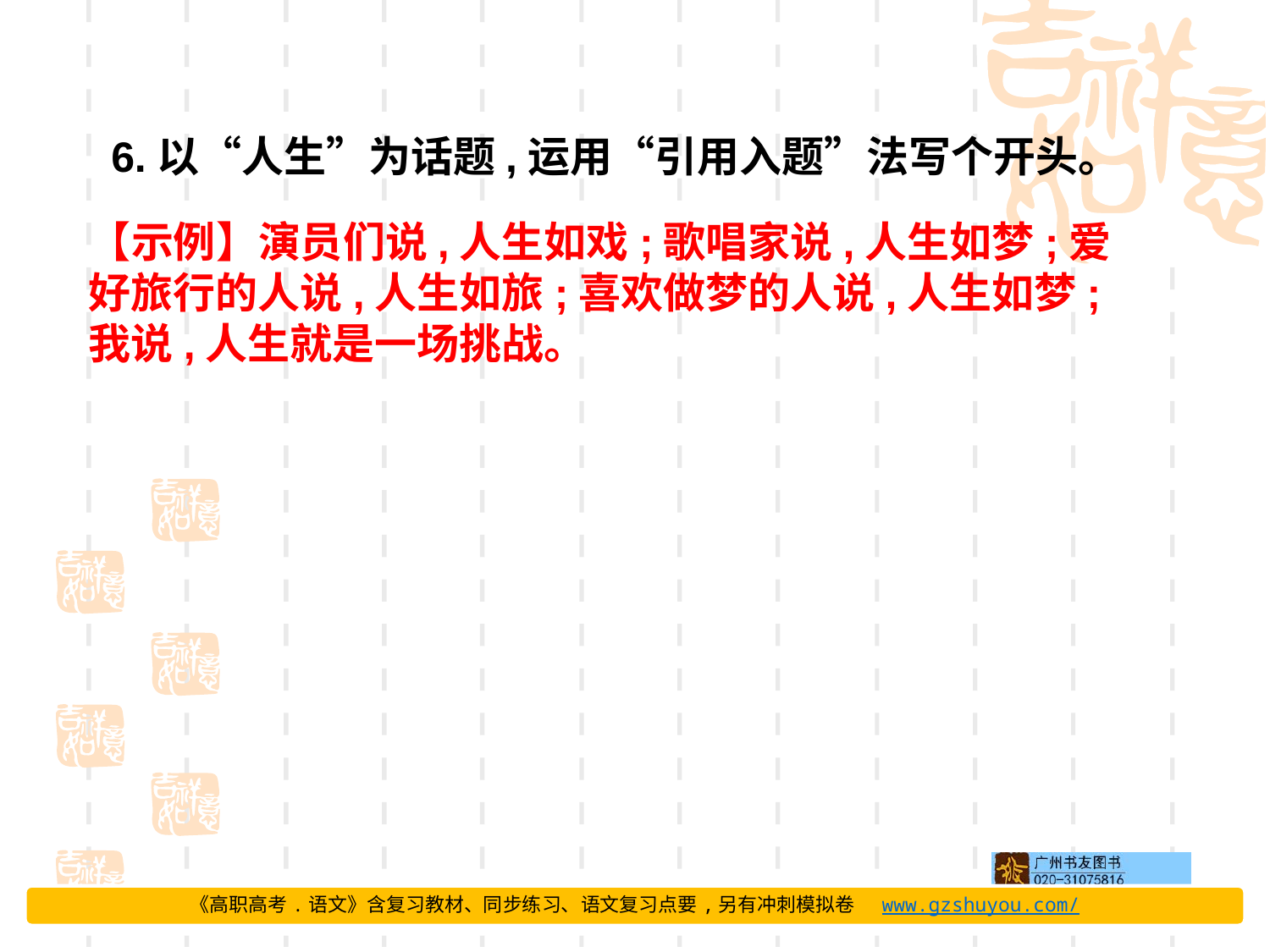

6.以“人生”为话题,运用“引用入题”法写个开头。
【示例】演员们说,人生如戏;歌唱家说,人生如梦;爱好旅行的人说,人生如旅;喜欢做梦的人说,人生如梦;我说,人生就是一场挑战。